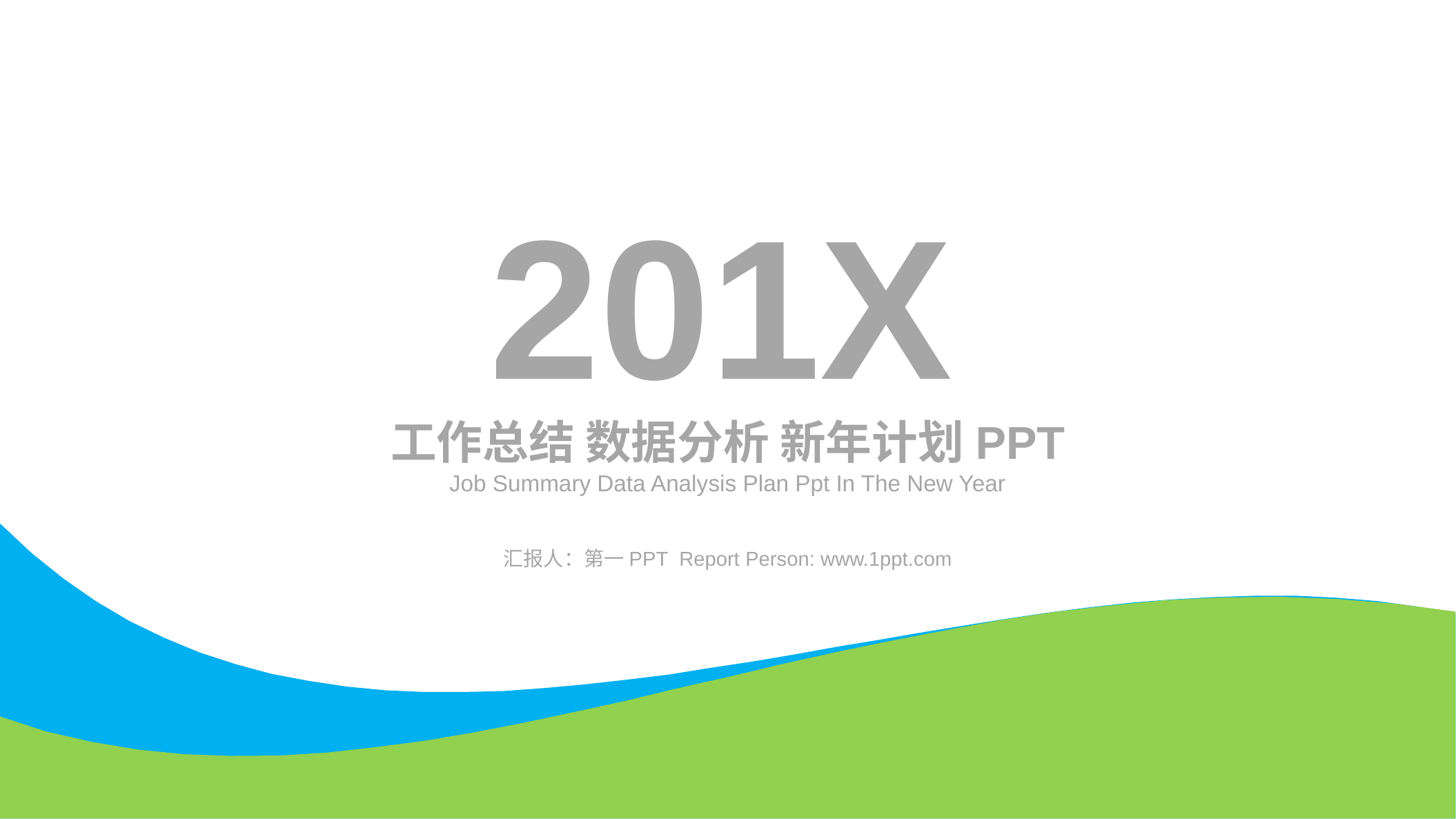

201X
工作总结 数据分析 新年计划PPT
Job Summary Data Analysis Plan Ppt In The New Year

汇报人：第一PPT  Report Person: www.1ppt.com